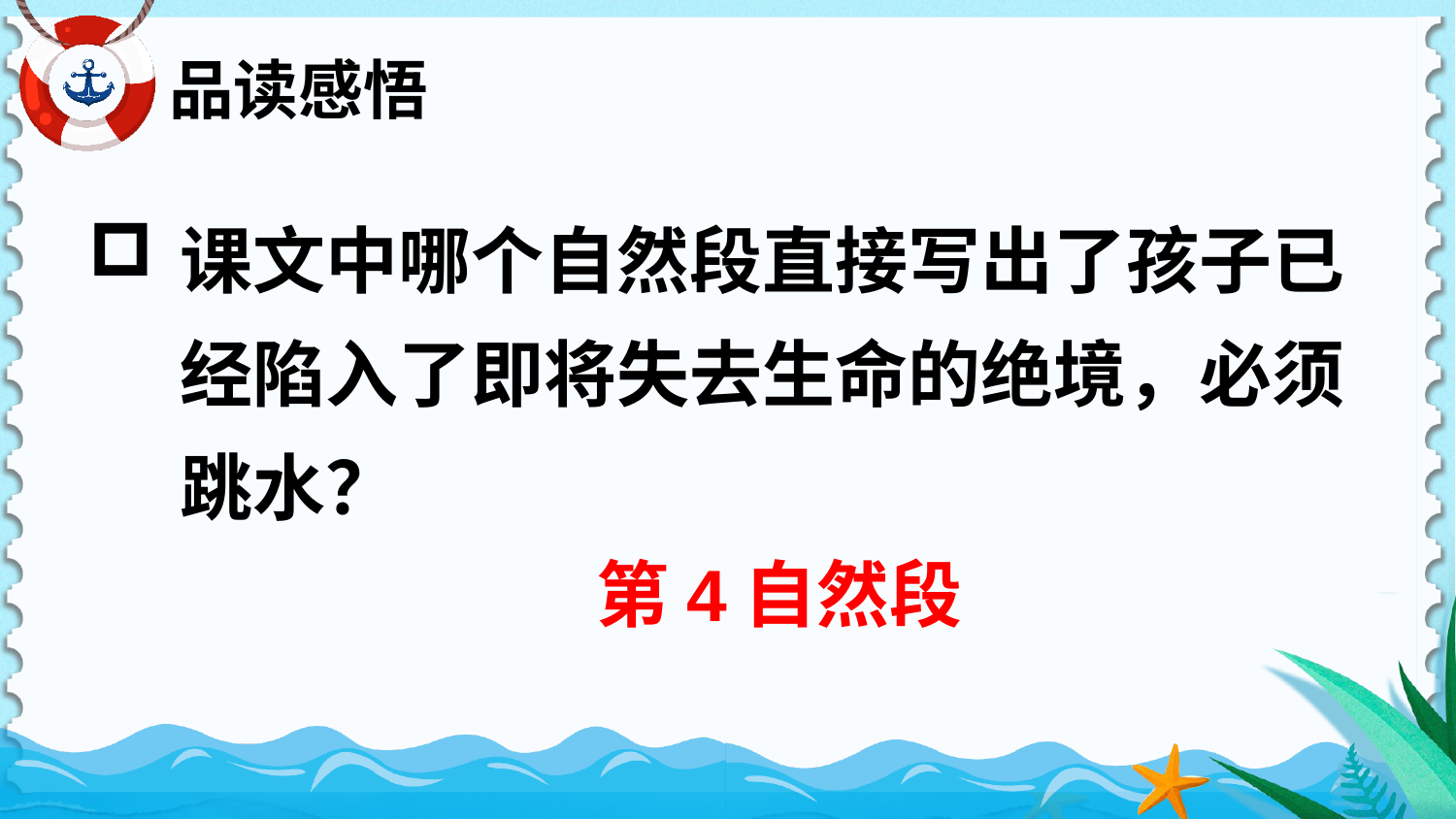

品读感悟
课文中哪个自然段直接写出了孩子已经陷入了即将失去生命的绝境，必须跳水？
第4自然段